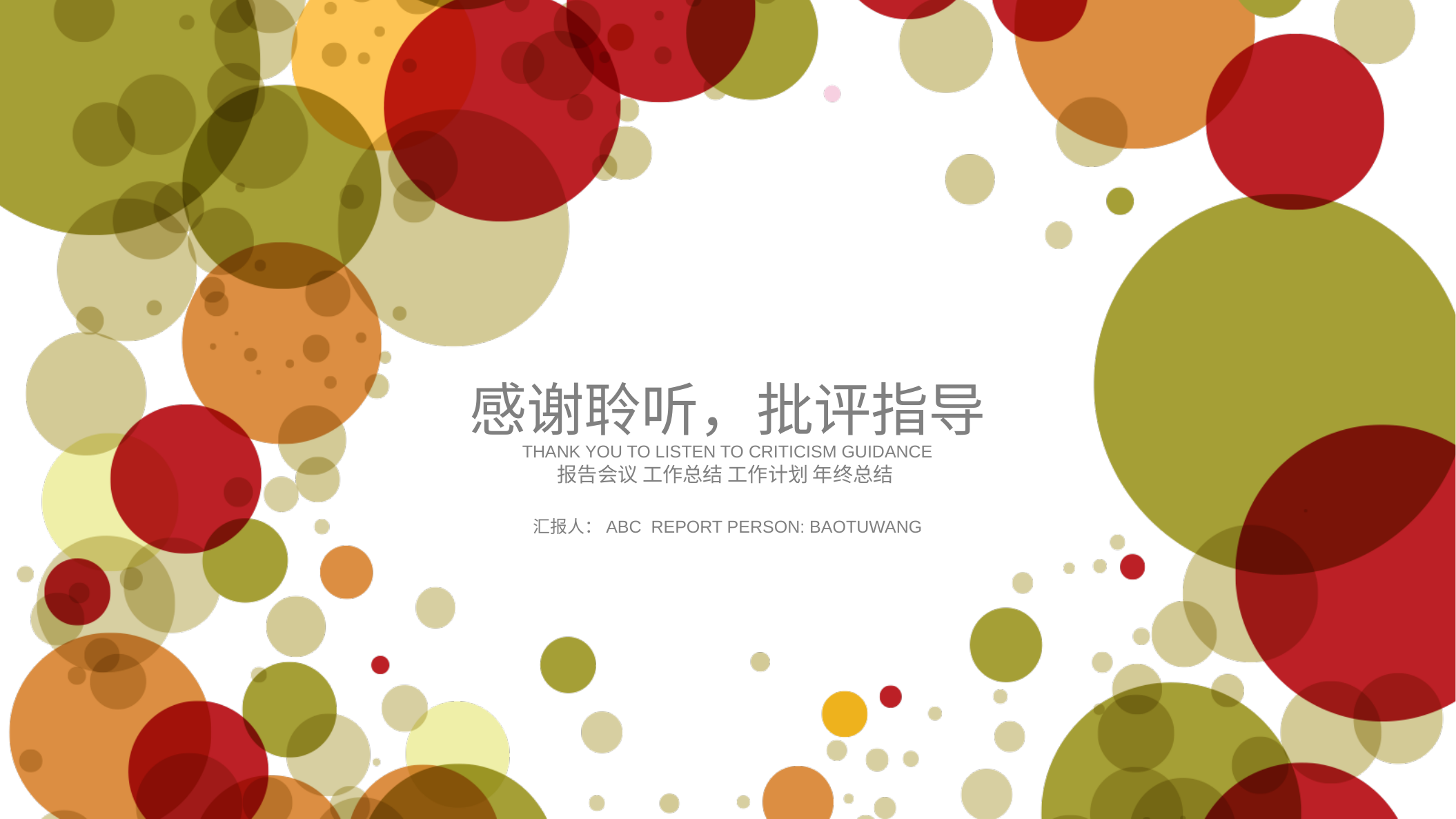

感谢聆听，批评指导
THANK YOU TO LISTEN TO CRITICISM GUIDANCE
报告会议 工作总结 工作计划 年终总结
汇报人：ABC  REPORT PERSON: BAOTUWANG